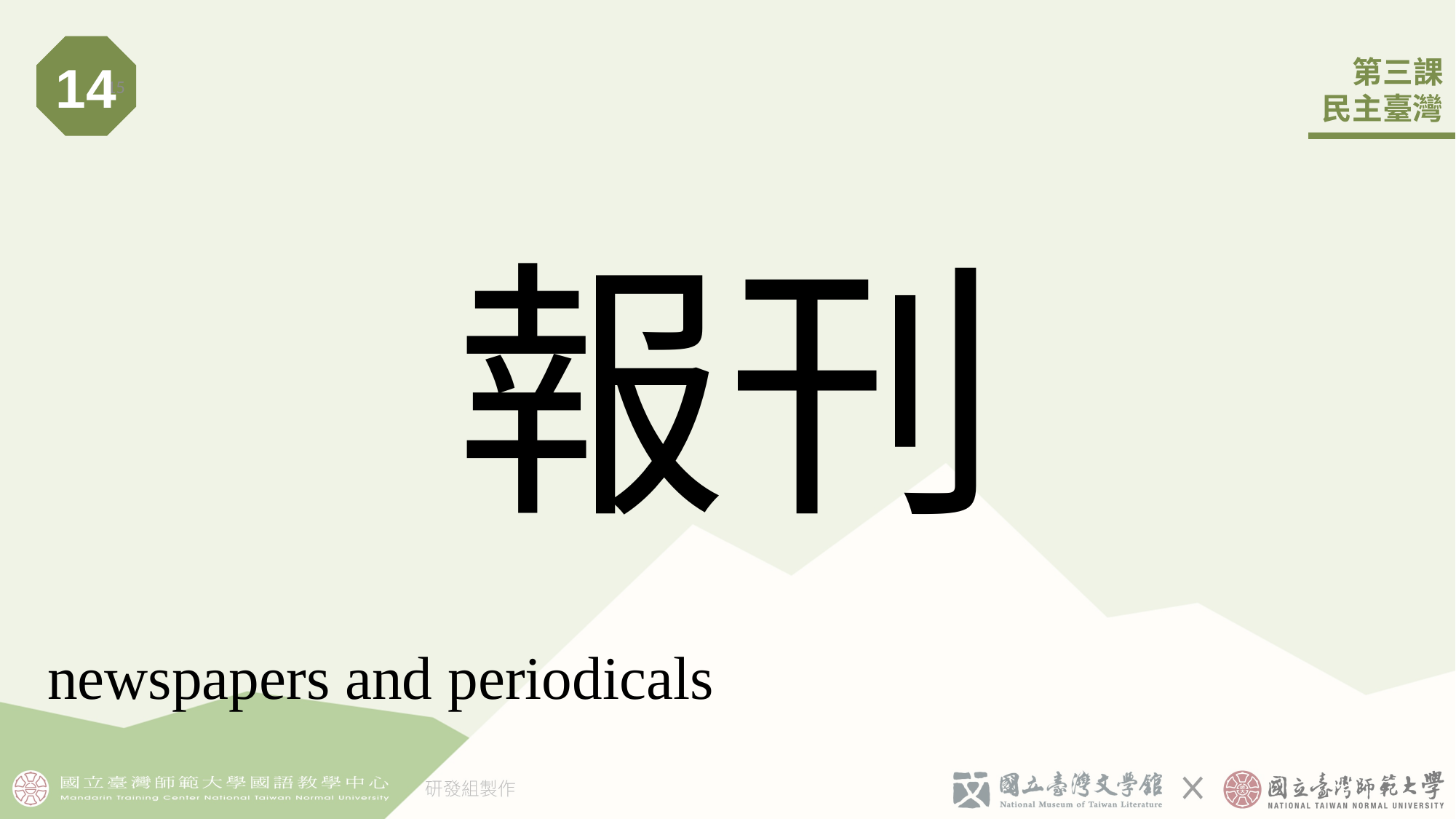

14
15
# 報刊
newspapers and periodicals